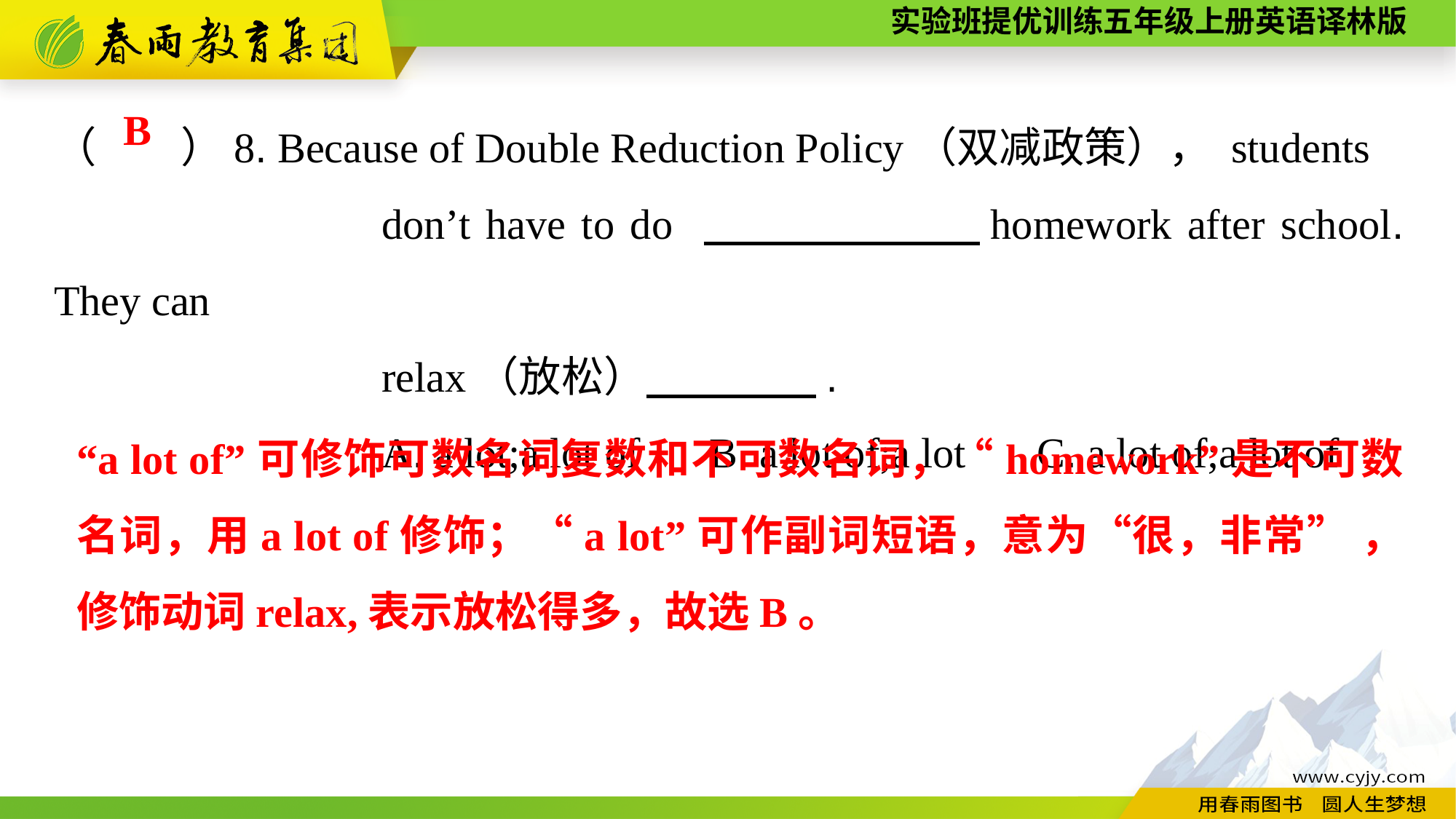

（　　）8. Because of Double Reduction Policy（双减政策）， students
			don’t have to do 　　　      　homework after school. They can
			relax（放松）　　　　.
			A. a lot;a lot of	B. a lot of;a lot	C. a lot of;a lot of
B
“a lot of”可修饰可数名词复数和不可数名词，“homework”是不可数名词，用a lot of修饰；“a lot”可作副词短语，意为“很，非常” ，修饰动词relax,表示放松得多，故选B。